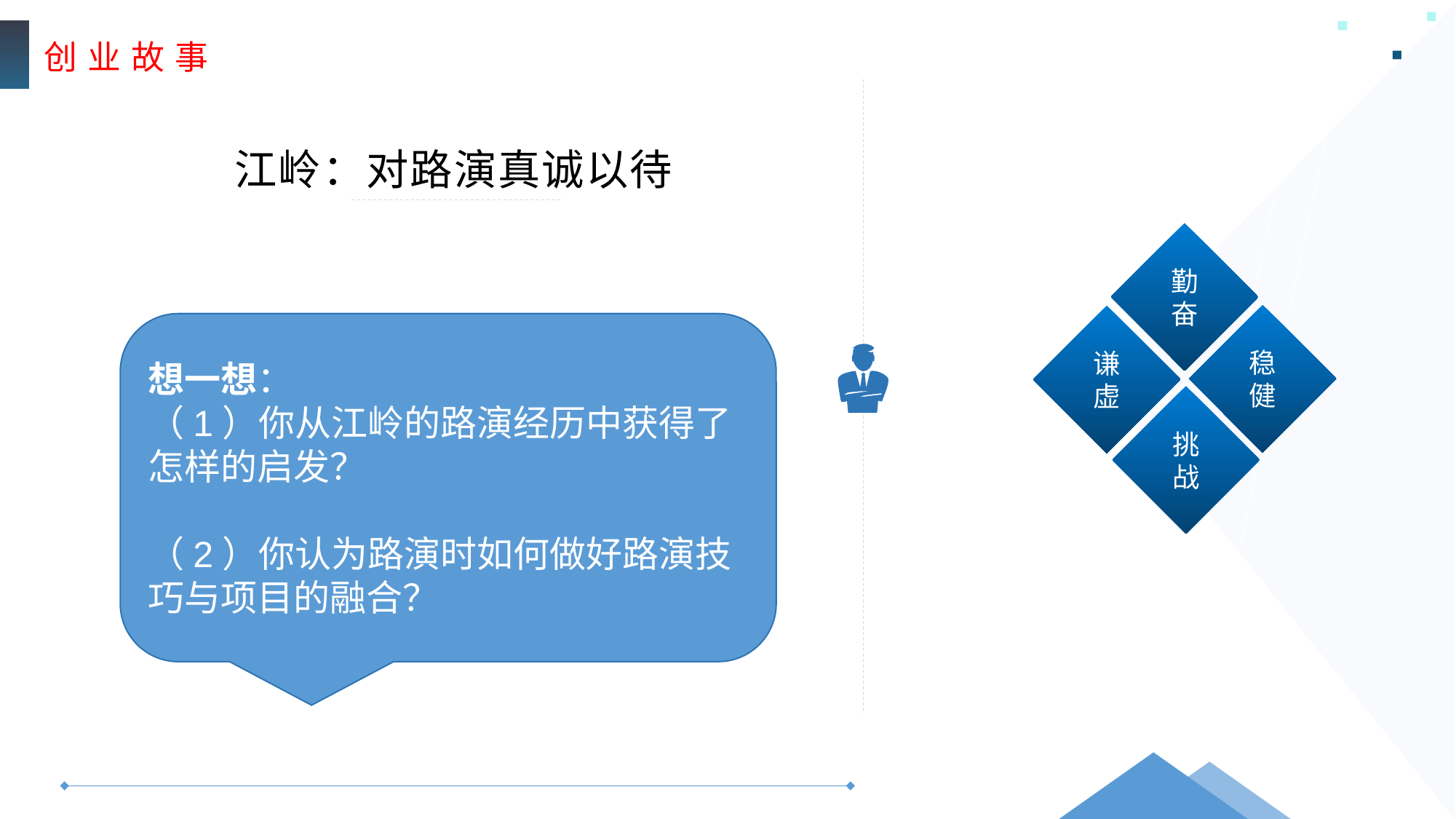

创 业 故 事

江岭：对路演真诚以待
勤奋
稳健
谦虚
挑战
想一想：
（1）你从江岭的路演经历中获得了怎样的启发？

（2）你认为路演时如何做好路演技巧与项目的融合？